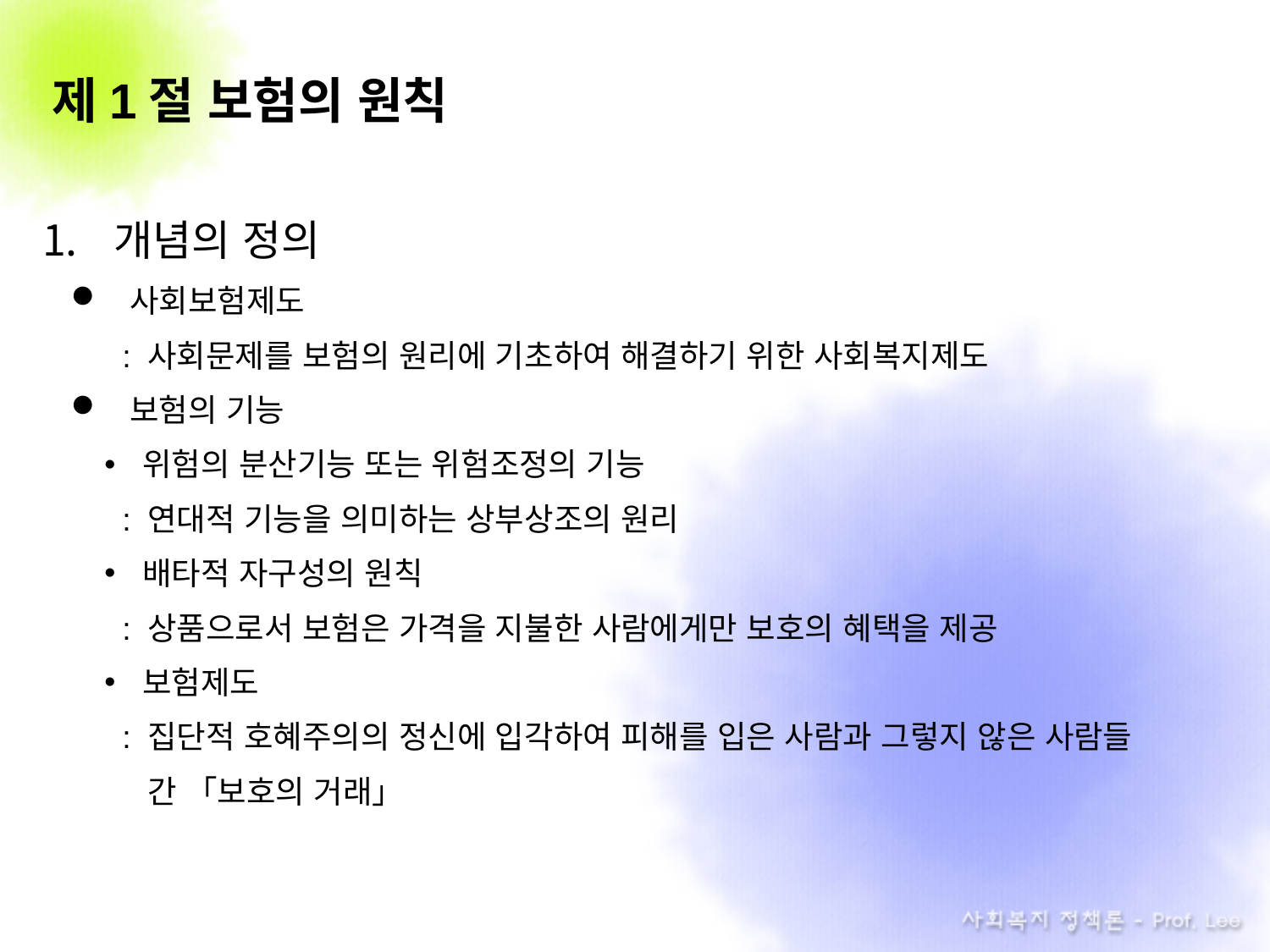

# 제1절 보험의 원칙
개념의 정의
사회보험제도
  : 사회문제를 보험의 원리에 기초하여 해결하기 위한 사회복지제도
보험의 기능
위험의 분산기능 또는 위험조정의 기능
  : 연대적 기능을 의미하는 상부상조의 원리
배타적 자구성의 원칙
  : 상품으로서 보험은 가격을 지불한 사람에게만 보호의 혜택을 제공
보험제도
  : 집단적 호혜주의의 정신에 입각하여 피해를 입은 사람과 그렇지 않은 사람들
  . 간 「보호의 거래」